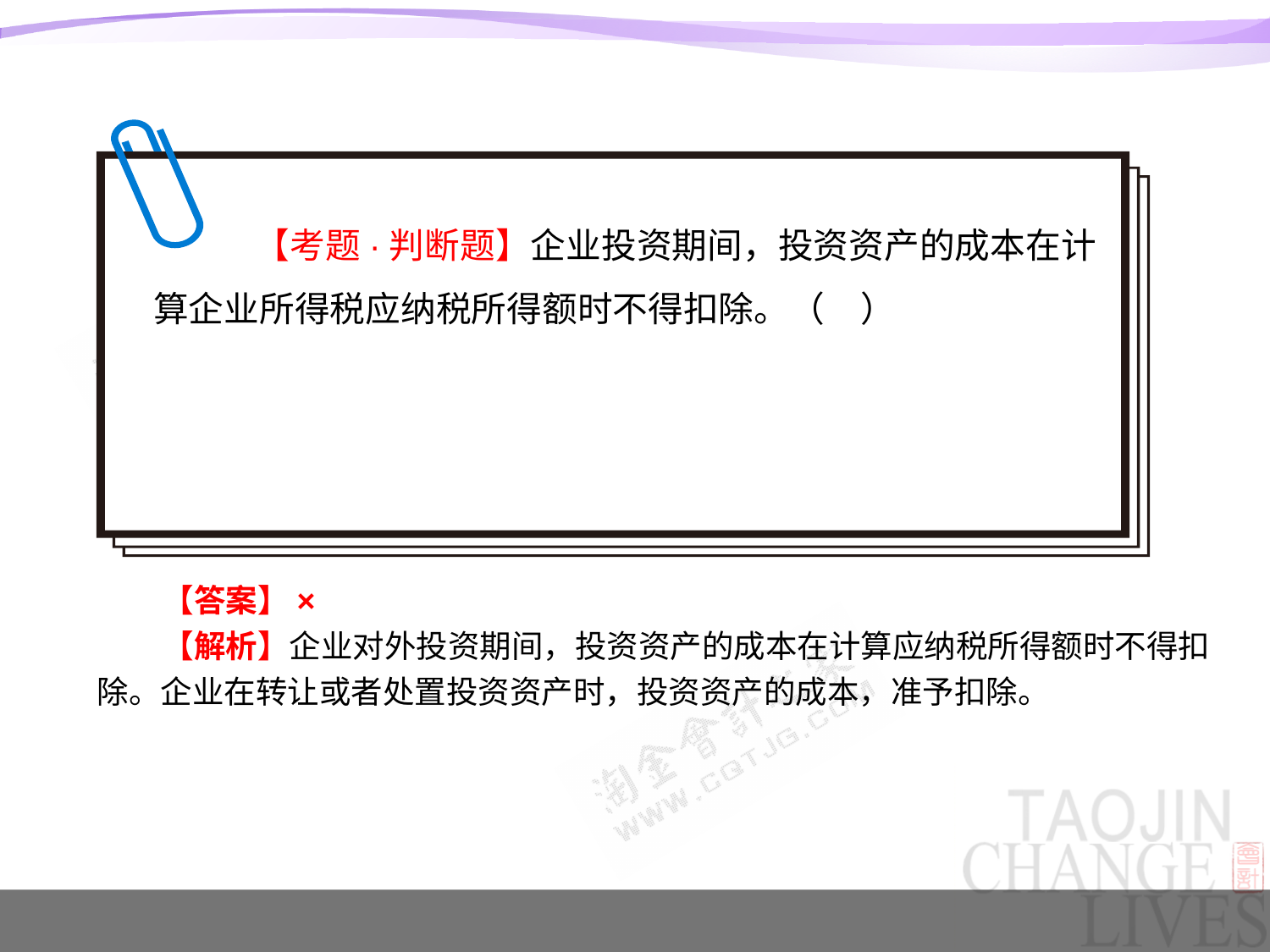

【考题·判断题】企业投资期间，投资资产的成本在计算企业所得税应纳税所得额时不得扣除。（　）

【答案】×
【解析】企业对外投资期间，投资资产的成本在计算应纳税所得额时不得扣除。企业在转让或者处置投资资产时，投资资产的成本，准予扣除。